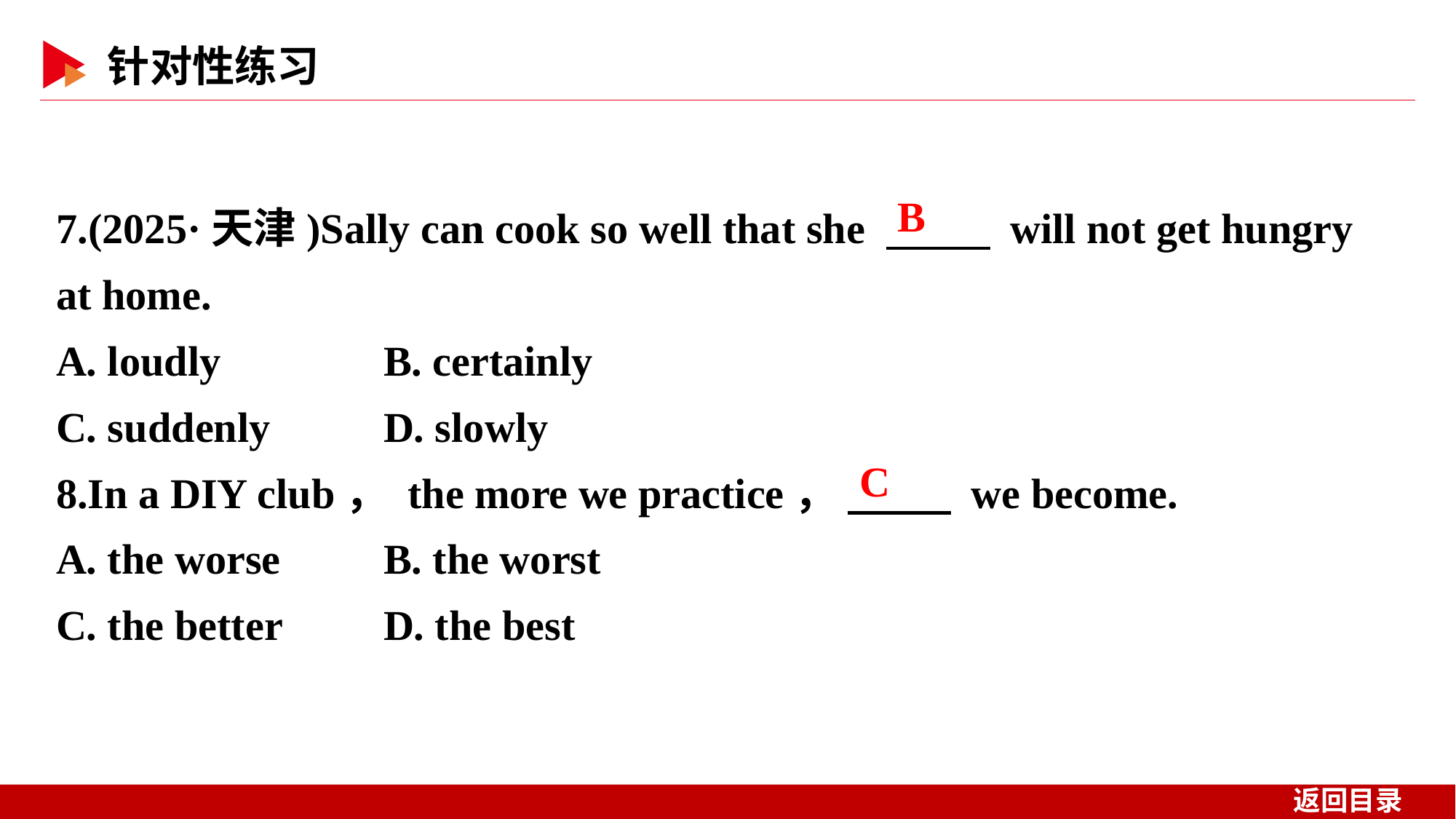

7.(2025·天津)Sally can cook so well that she 　  　 will not get hungry at home.
A. loudly             	B. certainly
C. suddenly         	D. slowly
8.In a DIY club， the more we practice， 　  　 we become.
A. the worse       	B. the worst
C. the better       	D. the best
B
C